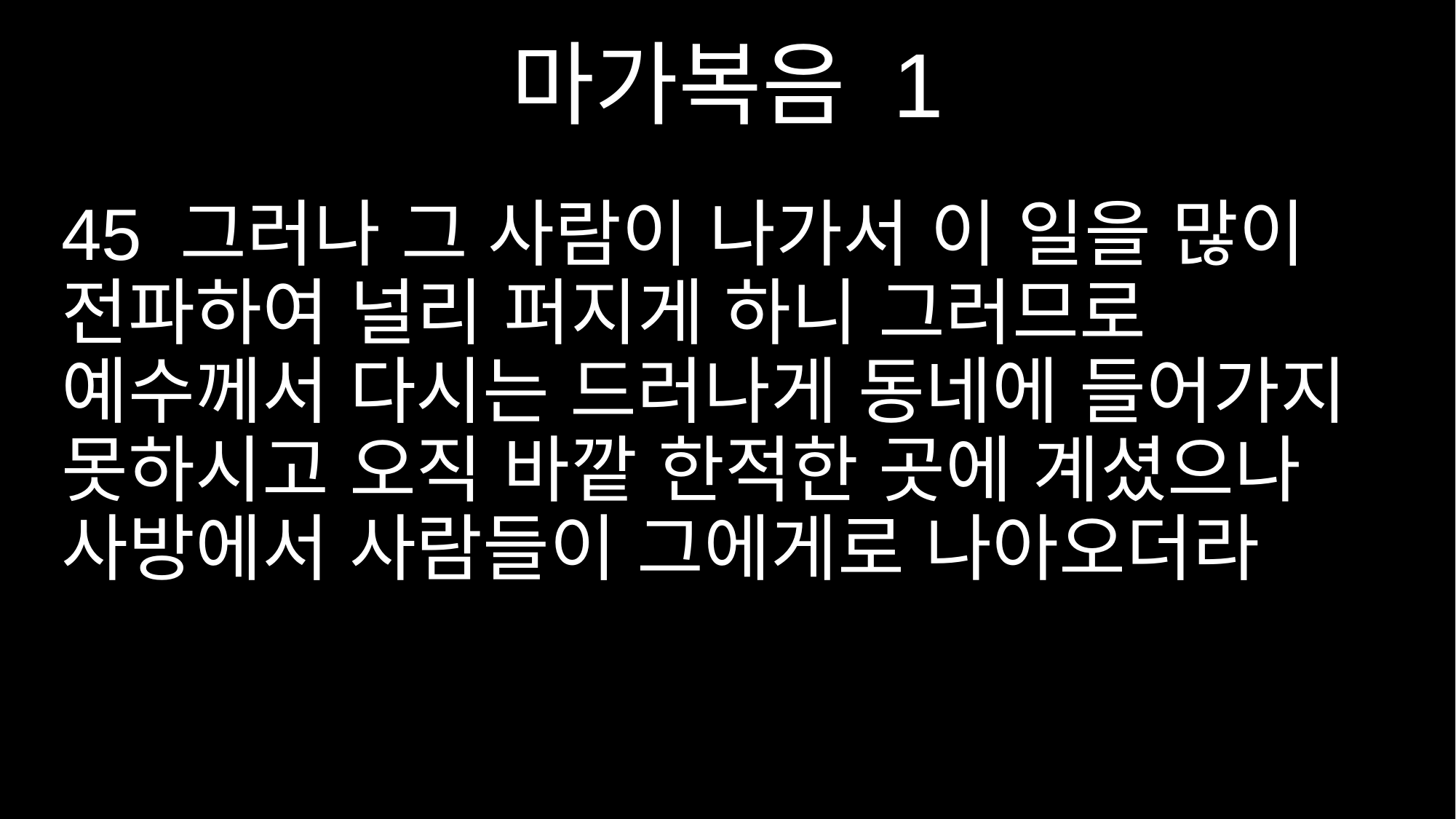

마가복음 1
45 그러나 그 사람이 나가서 이 일을 많이 전파하여 널리 퍼지게 하니 그러므로 예수께서 다시는 드러나게 동네에 들어가지 못하시고 오직 바깥 한적한 곳에 계셨으나 사방에서 사람들이 그에게로 나아오더라